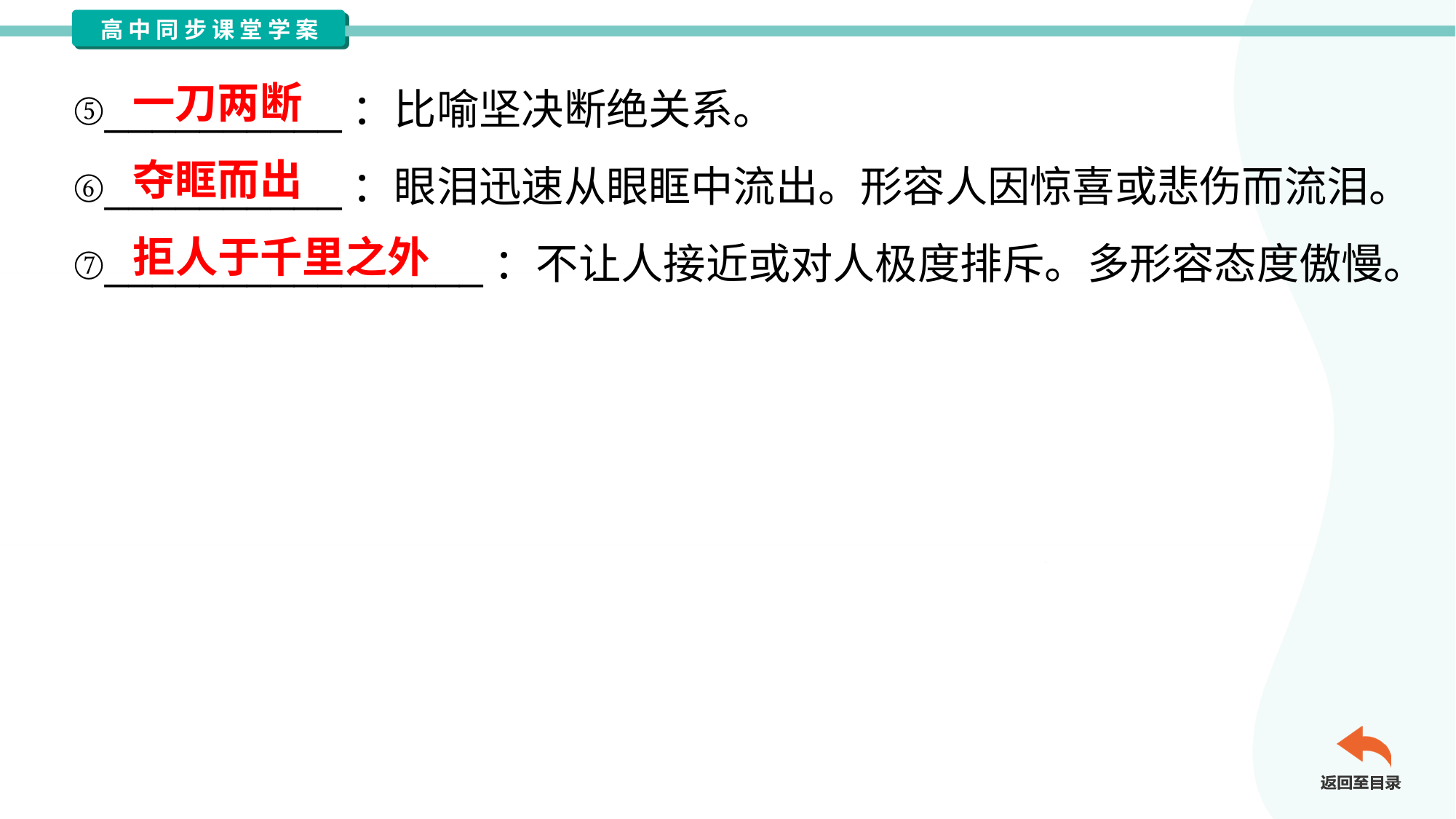

一刀两断
⑤__________：比喻坚决断绝关系。
⑥__________：眼泪迅速从眼眶中流出。形容人因惊喜或悲伤而流泪。
⑦________________：不让人接近或对人极度排斥。多形容态度傲慢。
夺眶而出
拒人于千里之外